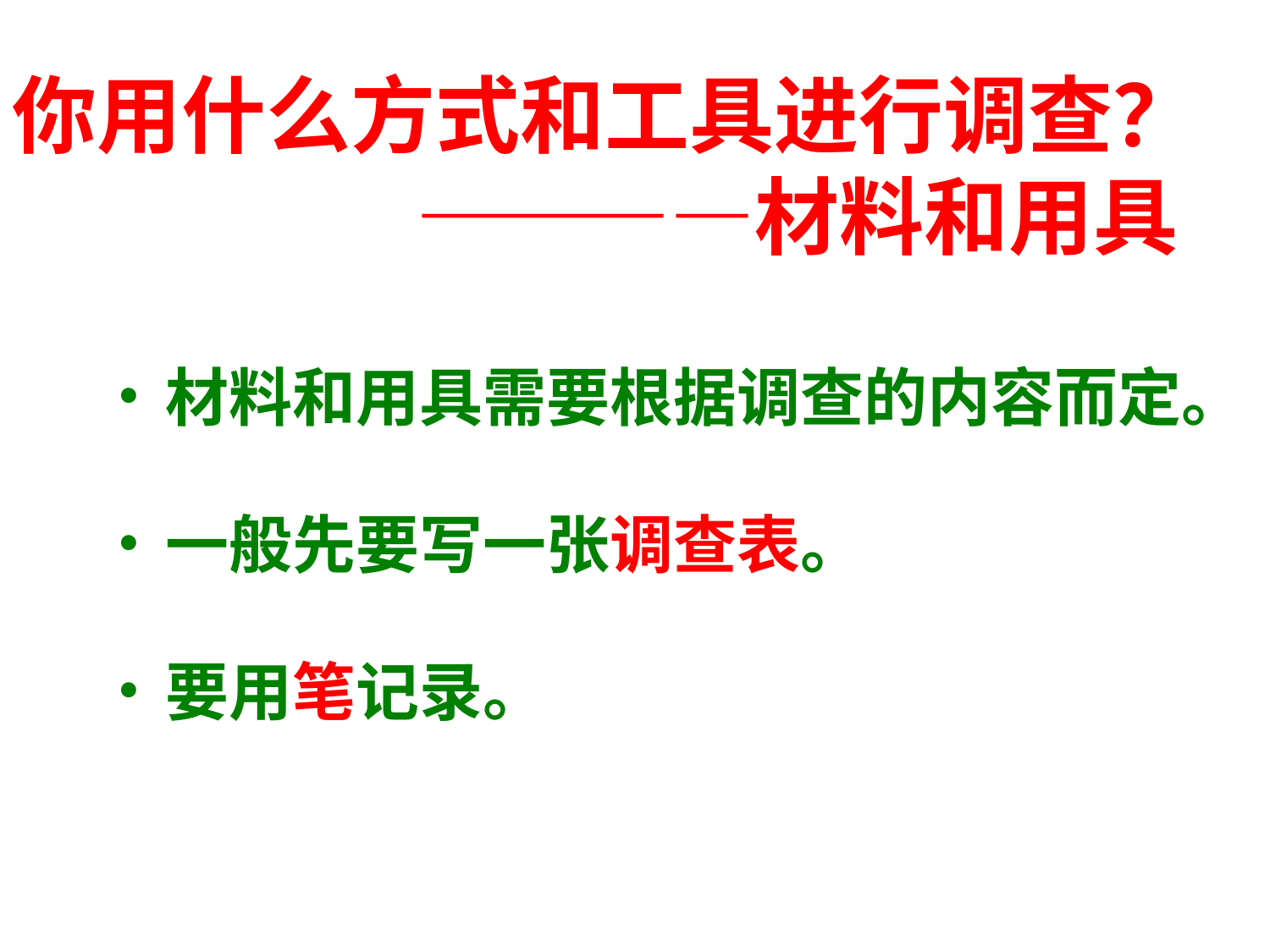

# 你用什么方式和工具进行调查？ ————材料和用具
材料和用具需要根据调查的内容而定。

一般先要写一张调查表。

要用笔记录。